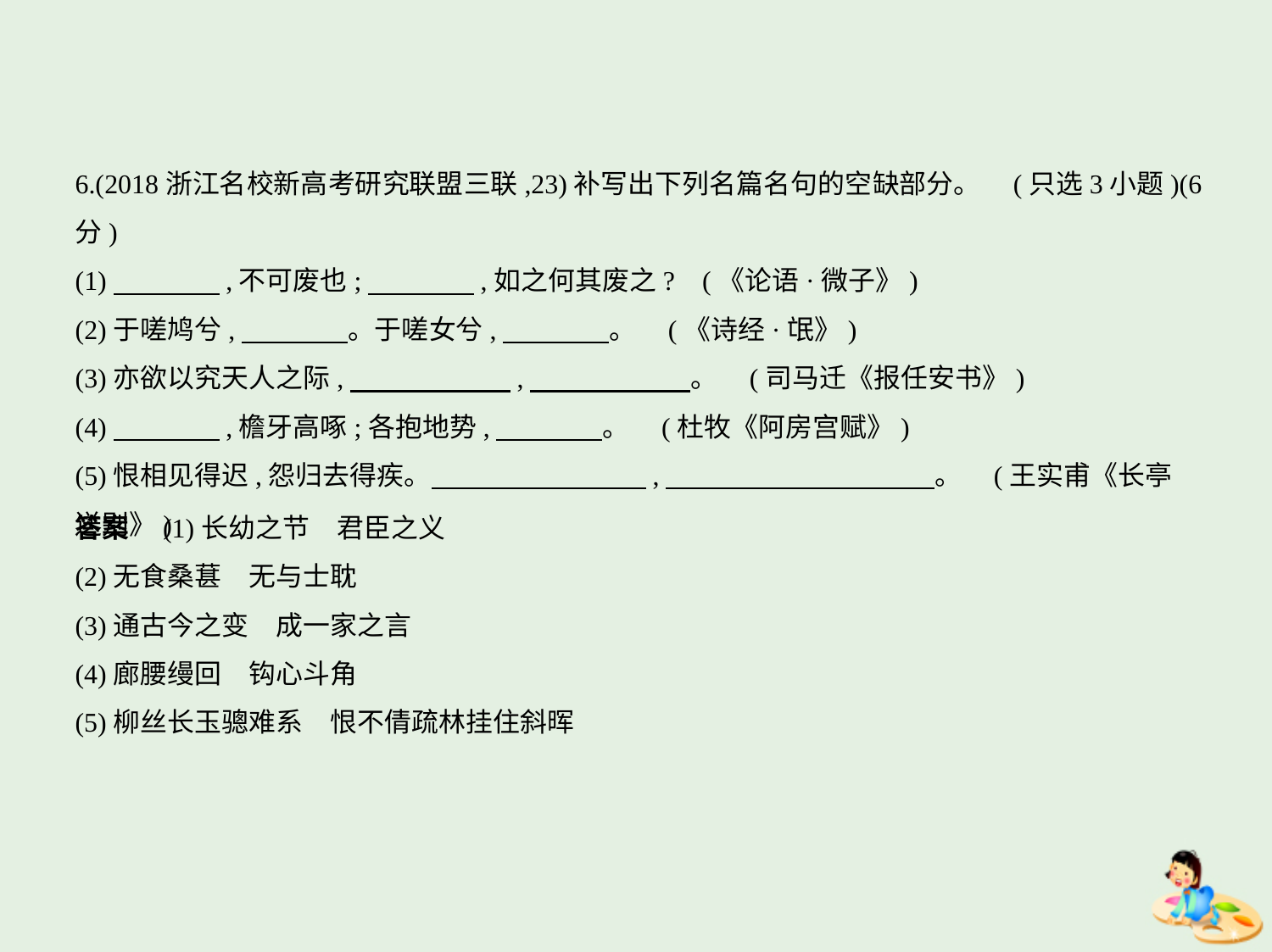

6.(2018浙江名校新高考研究联盟三联,23)补写出下列名篇名句的空缺部分。 (只选3小题)(6分)
(1)　　　    ,不可废也;　　　    ,如之何其废之? (《论语·微子》)
(2)于嗟鸠兮,　　　    。于嗟女兮,　　　    。 (《诗经·氓》)
(3)亦欲以究天人之际,　　　　　    ,　　　　　    。 (司马迁《报任安书》)
(4)　　　    ,檐牙高啄;各抱地势,　　　    。 (杜牧《阿房宫赋》)
(5)恨相见得迟,怨归去得疾。　　　　　　　    ,　　　　　　　　　    。 (王实甫《长亭
送别》)
答案　(1)长幼之节　君臣之义
(2)无食桑葚　无与士耽
(3)通古今之变　成一家之言
(4)廊腰缦回　钩心斗角
(5)柳丝长玉骢难系　恨不倩疏林挂住斜晖